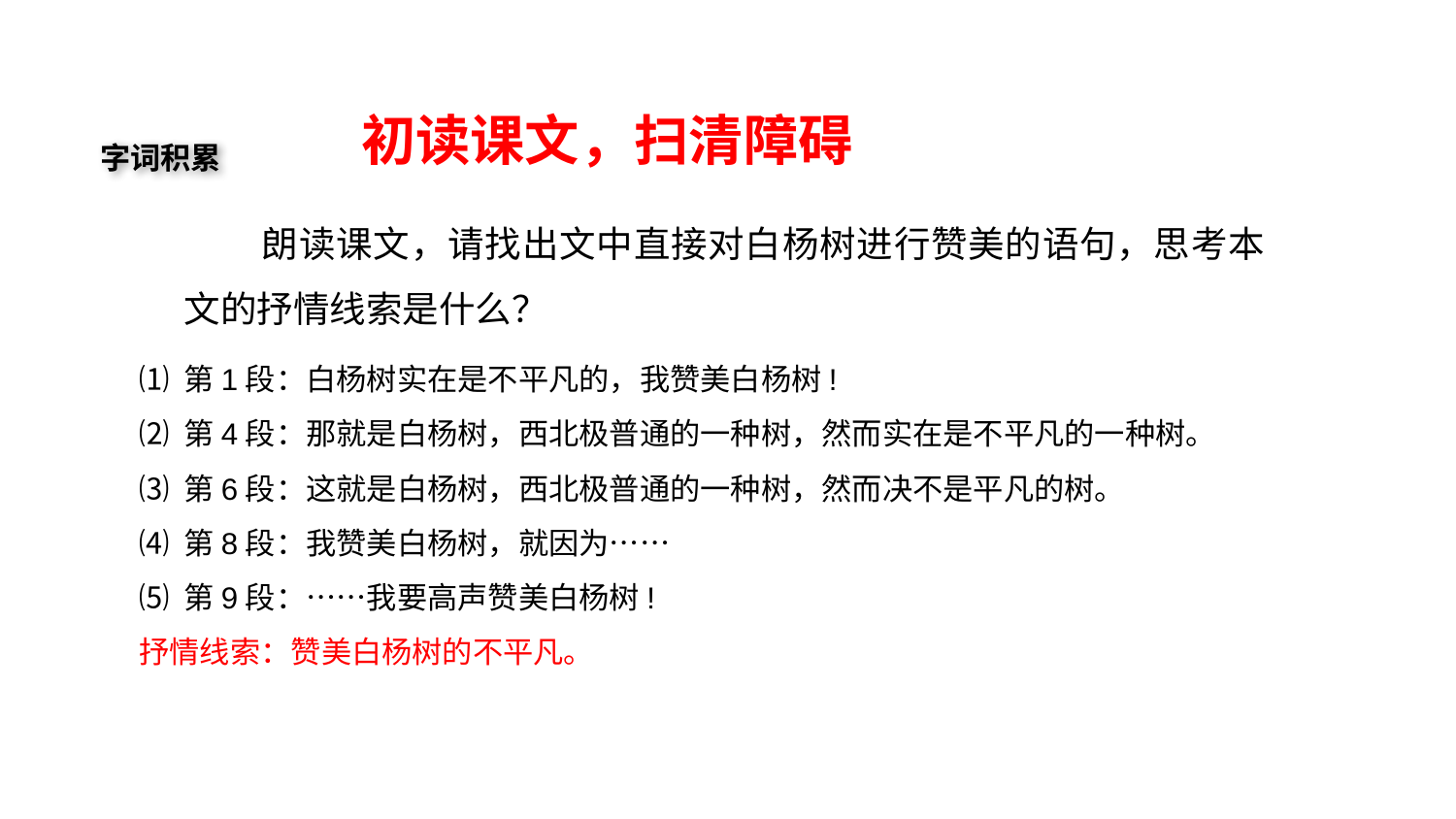

初读课文，扫清障碍
字词积累

    朗读课文，请找出文中直接对白杨树进行赞美的语句，思考本文的抒情线索是什么？
⑴ 第1段：白杨树实在是不平凡的，我赞美白杨树!
⑵ 第4段：那就是白杨树，西北极普通的一种树，然而实在是不平凡的一种树。
⑶ 第6段：这就是白杨树，西北极普通的一种树，然而决不是平凡的树。
⑷ 第8段：我赞美白杨树，就因为……
⑸ 第9段：……我要高声赞美白杨树!
抒情线索：赞美白杨树的不平凡。